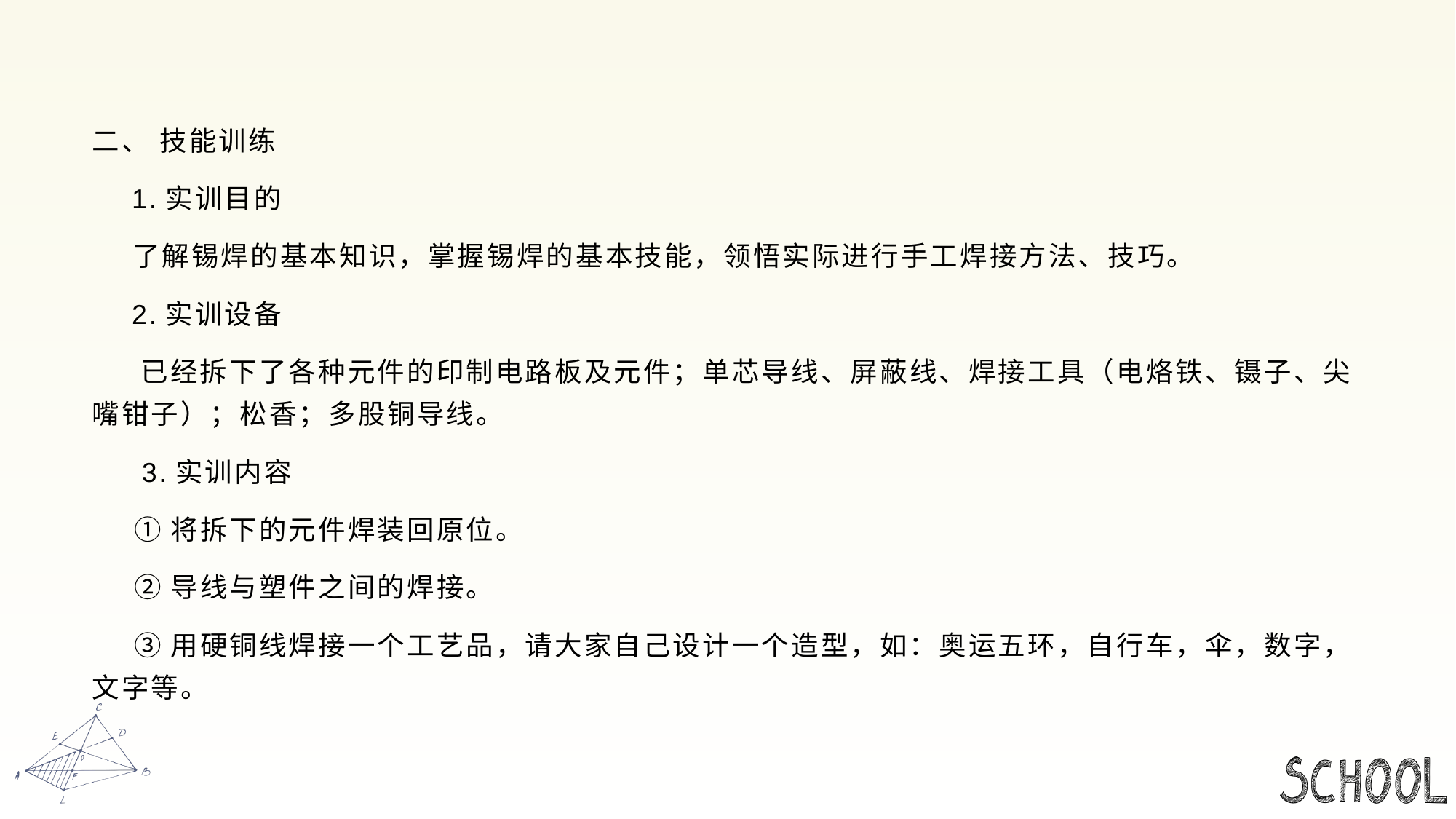

#
二、 技能训练
    1.实训目的
    了解锡焊的基本知识，掌握锡焊的基本技能，领悟实际进行手工焊接方法、技巧。
    2.实训设备
     已经拆下了各种元件的印制电路板及元件；单芯导线、屏蔽线、焊接工具（电烙铁、镊子、尖嘴钳子）；松香；多股铜导线。
     3.实训内容
     ①将拆下的元件焊装回原位。
     ②导线与塑件之间的焊接。
     ③用硬铜线焊接一个工艺品，请大家自己设计一个造型，如：奥运五环，自行车，伞，数字，文字等。